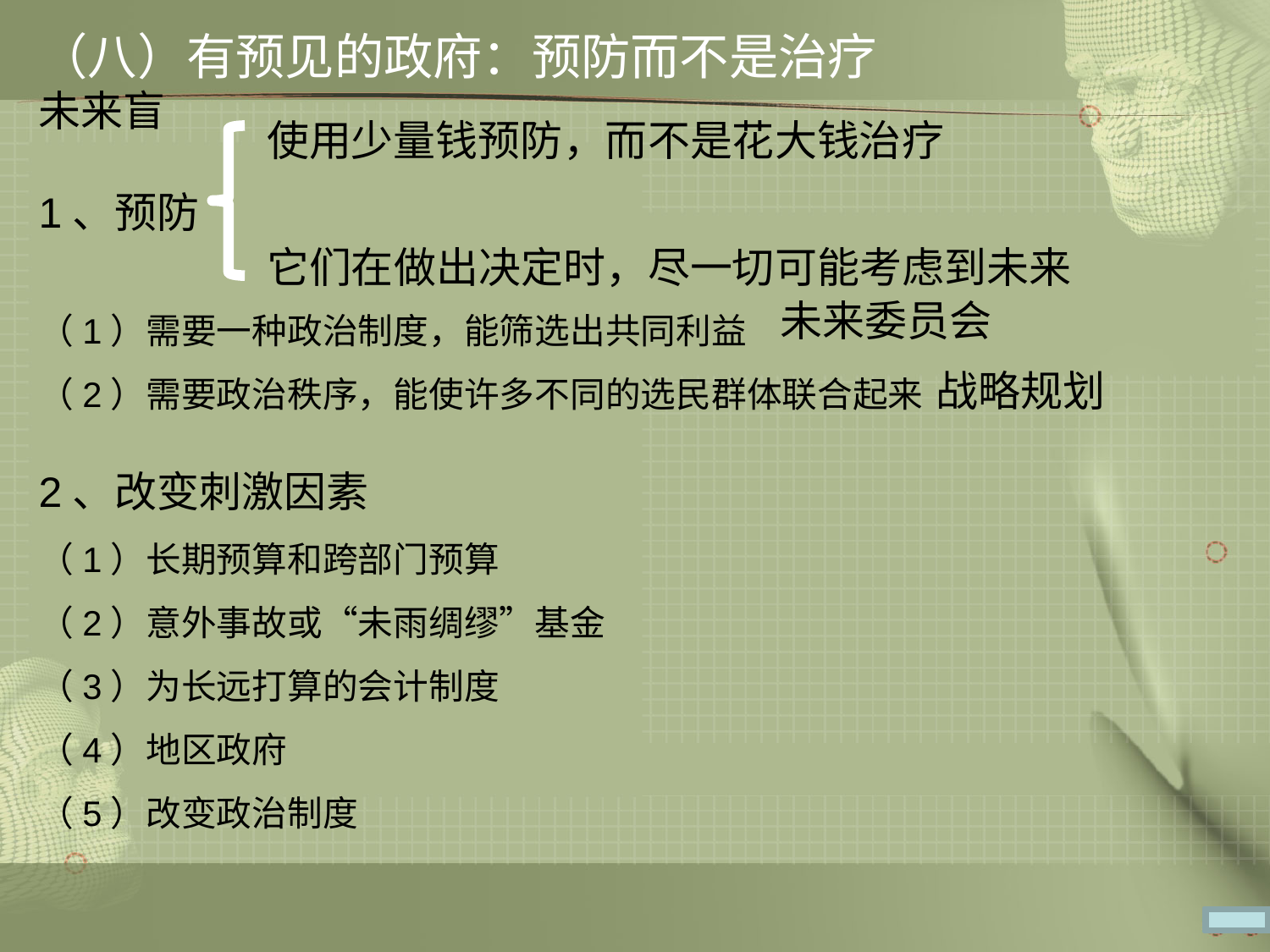

（八）有预见的政府：预防而不是治疗
未来盲

1、预防

（1）需要一种政治制度，能筛选出共同利益
（2）需要政治秩序，能使许多不同的选民群体联合起来

2、改变刺激因素
（1）长期预算和跨部门预算
（2）意外事故或“未雨绸缪”基金
（3）为长远打算的会计制度
（4）地区政府
（5）改变政治制度

使用少量钱预防，而不是花大钱治疗

它们在做出决定时，尽一切可能考虑到未来
未来委员会
战略规划